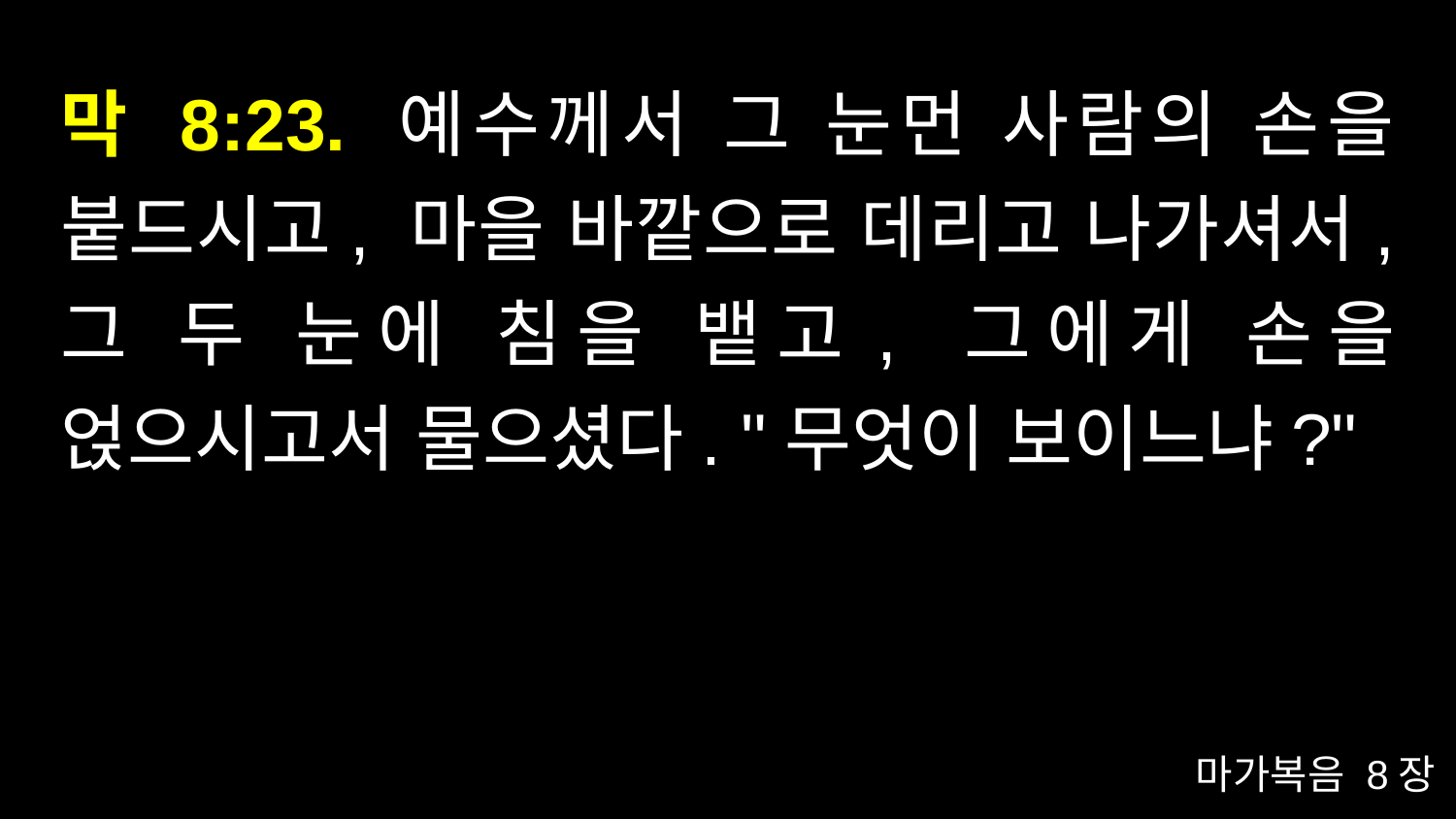

# 막 8:23. 예수께서 그 눈먼 사람의 손을 붙드시고, 마을 바깥으로 데리고 나가셔서, 그 두 눈에 침을 뱉고, 그에게 손을 얹으시고서 물으셨다. "무엇이 보이느냐?"
마가복음 8장